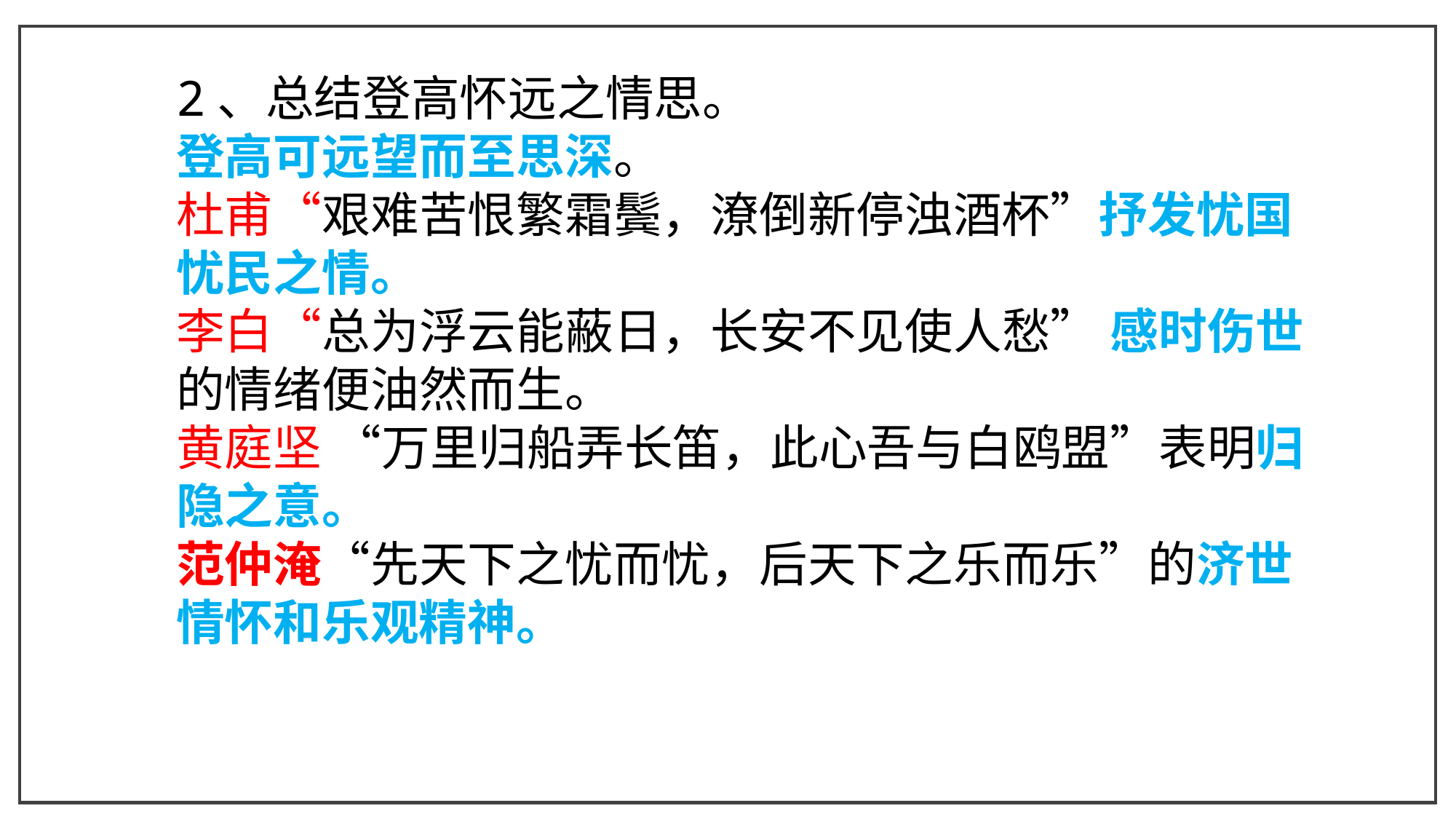

2、总结登高怀远之情思。
登高可远望而至思深。
杜甫“艰难苦恨繁霜鬓，潦倒新停浊酒杯”抒发忧国忧民之情。
李白“总为浮云能蔽日，长安不见使人愁” 感时伤世的情绪便油然而生。
黄庭坚 “万里归船弄长笛，此心吾与白鸥盟”表明归隐之意。
范仲淹“先天下之忧而忧，后天下之乐而乐”的济世情怀和乐观精神。